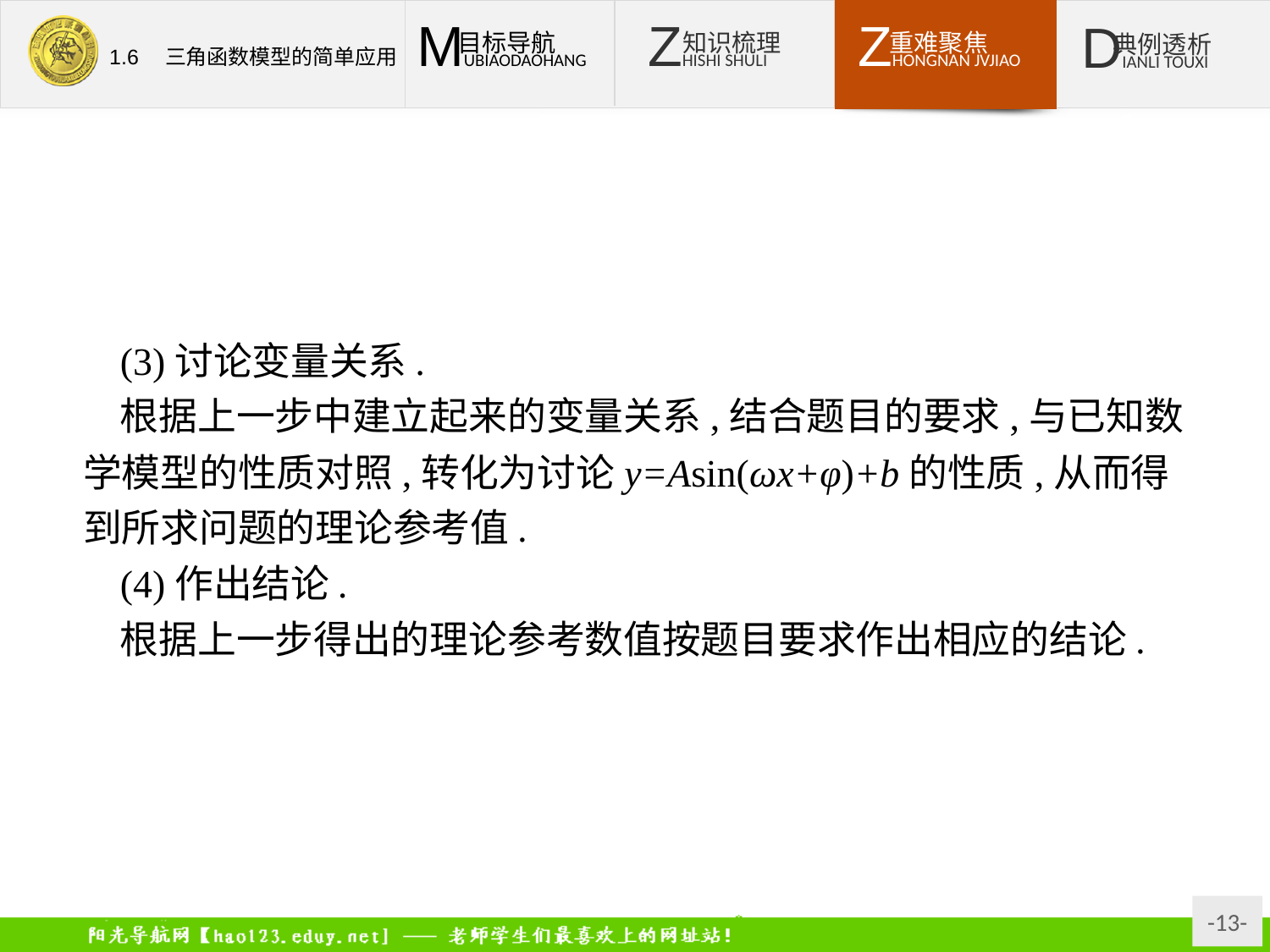

(3)讨论变量关系.
根据上一步中建立起来的变量关系,结合题目的要求,与已知数学模型的性质对照,转化为讨论y=Asin(ωx+φ)+b的性质,从而得到所求问题的理论参考值.
(4)作出结论.
根据上一步得出的理论参考数值按题目要求作出相应的结论.